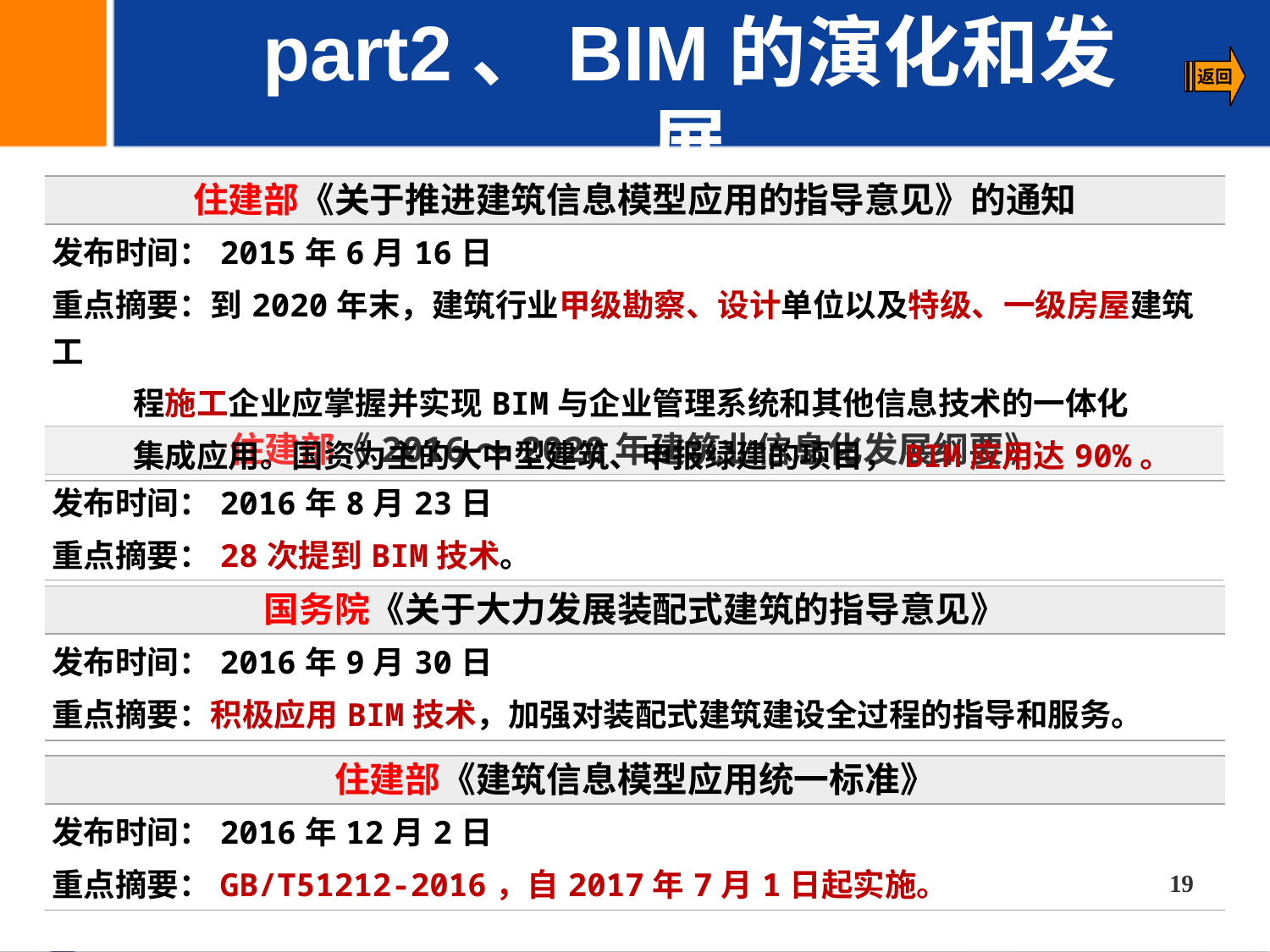

part2、BIM的演化和发展
| 住建部《关于推进建筑信息模型应用的指导意见》的通知 |
| --- |
| 发布时间：2015年6月16日 重点摘要：到2020年末，建筑行业甲级勘察、设计单位以及特级、一级房屋建筑工 程施工企业应掌握并实现BIM与企业管理系统和其他信息技术的一体化 集成应用。国资为主的大中型建筑、申报绿建的项目，BIM应用达90%。 |
| 住建部《2016～2020年建筑业信息化发展纲要》 |
| --- |
| 发布时间：2016年8月23日 重点摘要：28次提到BIM技术。 |
| 国务院《关于大力发展装配式建筑的指导意见》 |
| --- |
| 发布时间：2016年9月30日 重点摘要：积极应用BIM技术，加强对装配式建筑建设全过程的指导和服务。 |
| 住建部《建筑信息模型应用统一标准》 |
| --- |
| 发布时间：2016年12月2日 重点摘要：GB/T51212-2016，自2017年7月1日起实施。 |
19